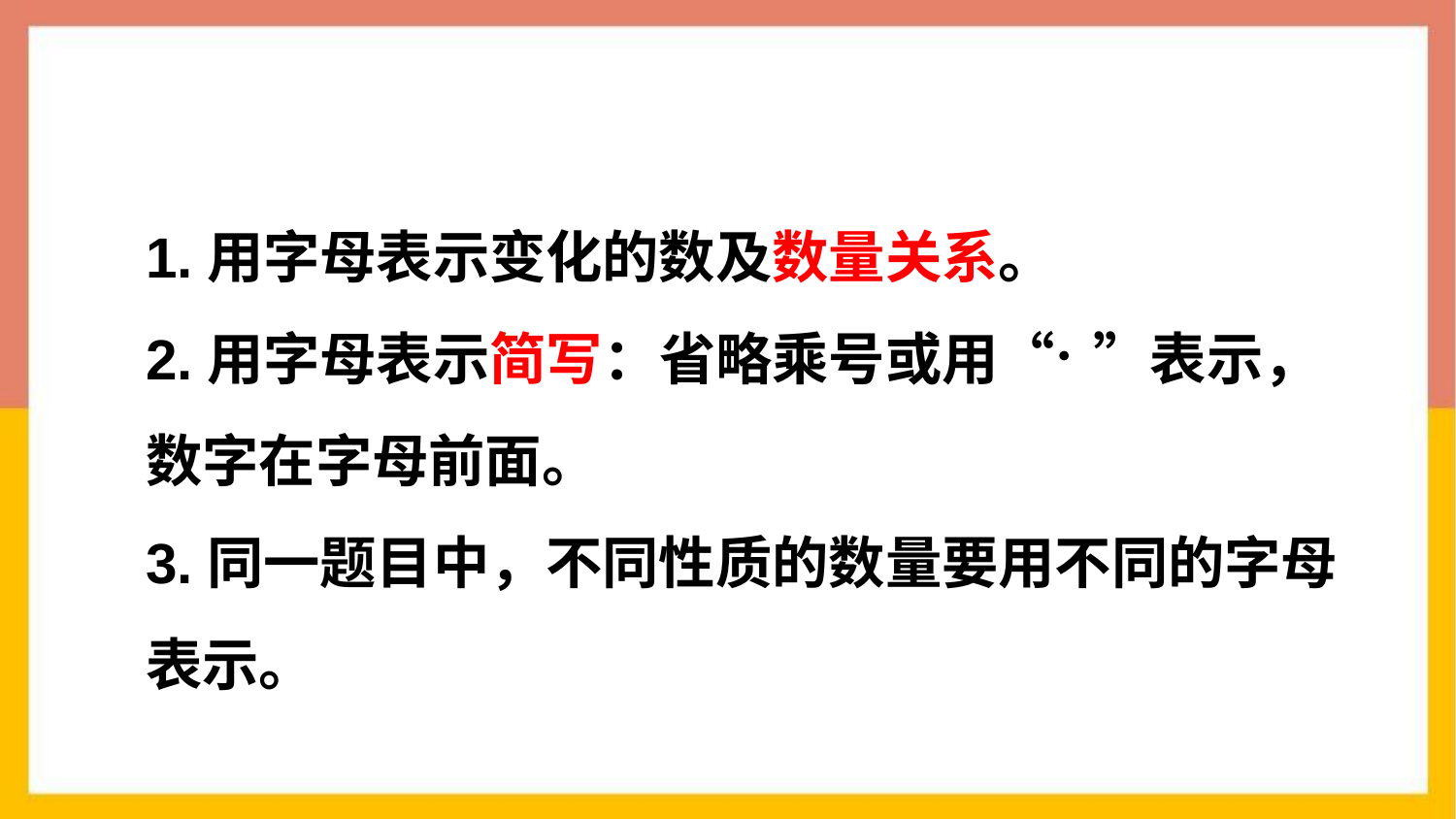

1.用字母表示变化的数及数量关系。
2.用字母表示简写：省略乘号或用“   ”表示，数字在字母前面。
3.同一题目中，不同性质的数量要用不同的字母表示。